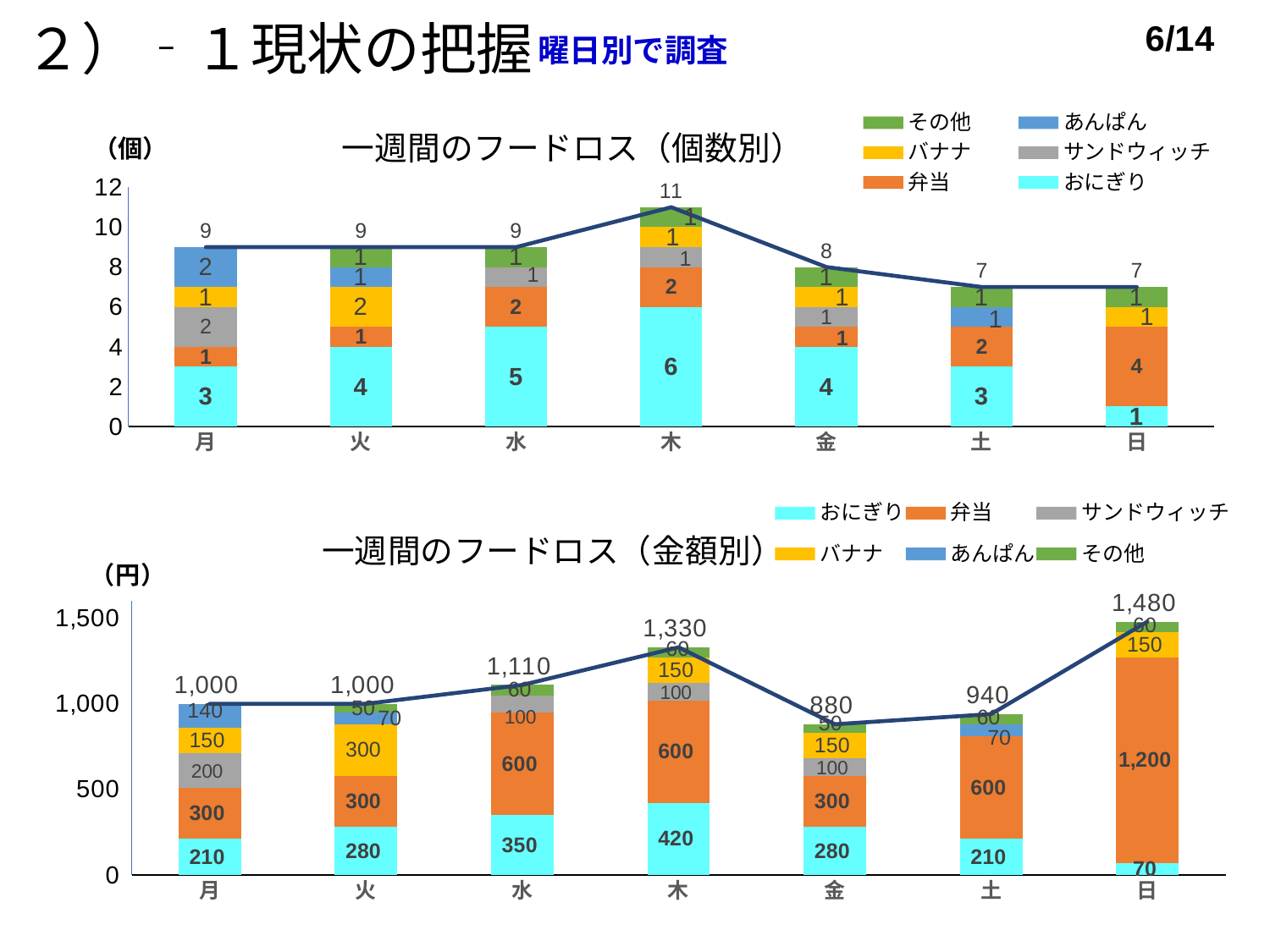

２）‐１現状の把握
6/14
曜日別で調査

### Chart: 一週間のフードロス（個数別）

| Category | おにぎり | 弁当 | サンドウィッチ | バナナ | あんぱん | その他 | 合計 |
|---|---|---|---|---|---|---|---|
| 月 | 3.0 | 1.0 | 2.0 | 1.0 | 2.0 | 0.0 | 9.0 |
| 火 | 4.0 | 1.0 | 0.0 | 2.0 | 1.0 | 1.0 | 9.0 |
| 水 | 5.0 | 2.0 | 1.0 | 0.0 | 0.0 | 1.0 | 9.0 |
| 木 | 6.0 | 2.0 | 1.0 | 1.0 | 0.0 | 1.0 | 11.0 |
| 金 | 4.0 | 1.0 | 1.0 | 1.0 | 0.0 | 1.0 | 8.0 |
| 土 | 3.0 | 2.0 | 0.0 | 0.0 | 1.0 | 1.0 | 7.0 |
| 日 | 1.0 | 4.0 | 0.0 | 1.0 | 0.0 | 1.0 | 7.0 |
（個）

### Chart: 一週間のフードロス（金額別）

| Category | おにぎり | 弁当 | サンドウィッチ | バナナ | あんぱん | その他 | 合計 |
|---|---|---|---|---|---|---|---|
| 月 | 210.0 | 300.0 | 200.0 | 150.0 | 140.0 | 0.0 | 1000.0 |
| 火 | 280.0 | 300.0 | 0.0 | 300.0 | 70.0 | 50.0 | 1000.0 |
| 水 | 350.0 | 600.0 | 100.0 | 0.0 | 0.0 | 60.0 | 1110.0 |
| 木 | 420.0 | 600.0 | 100.0 | 150.0 | 0.0 | 60.0 | 1330.0 |
| 金 | 280.0 | 300.0 | 100.0 | 150.0 | 0.0 | 50.0 | 880.0 |
| 土 | 210.0 | 600.0 | 0.0 | 0.0 | 70.0 | 60.0 | 940.0 |
| 日 | 70.0 | 1200.0 | 0.0 | 150.0 | 0.0 | 60.0 | 1480.0 |